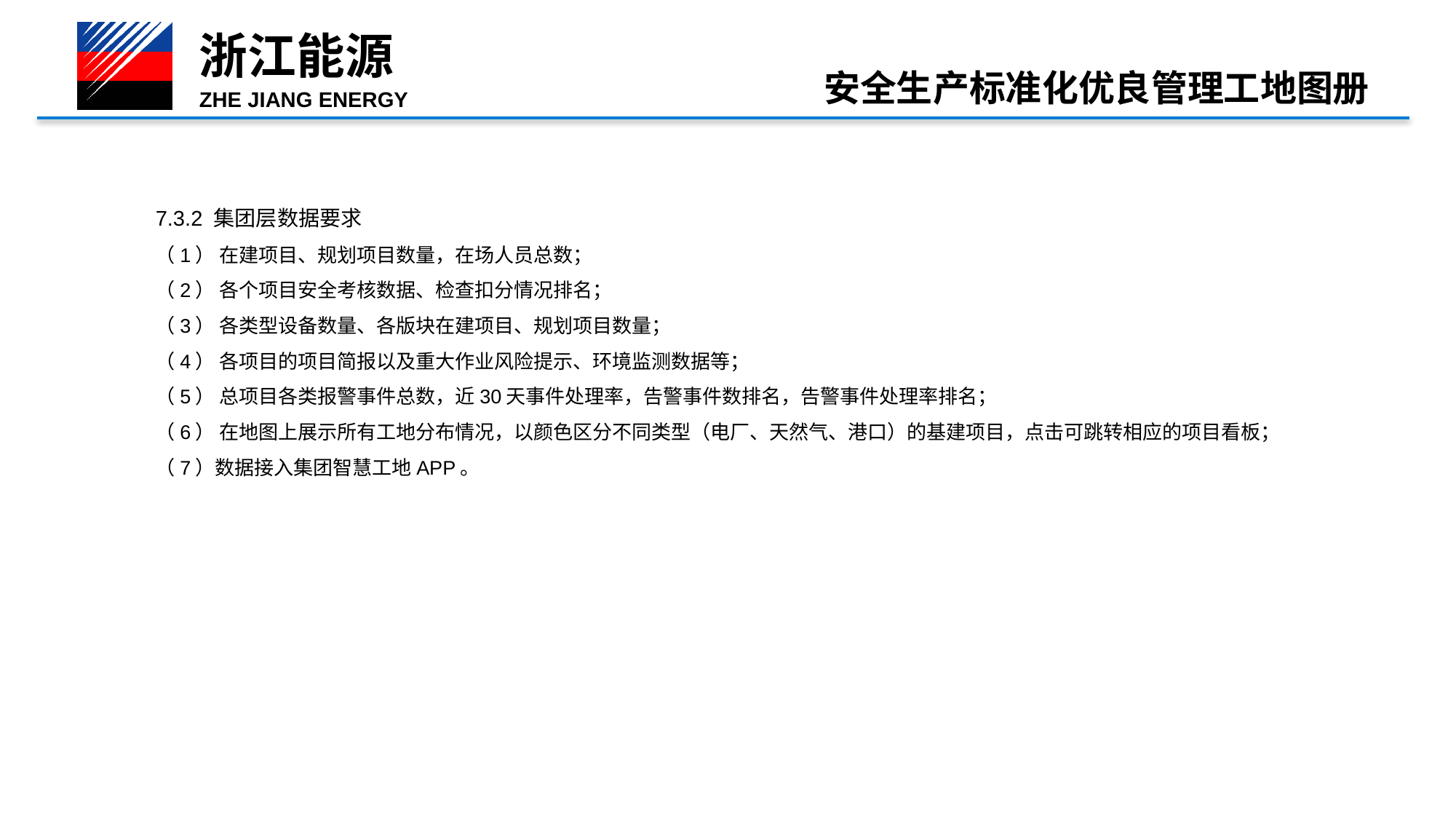

安全生产标准化优良管理工地图册
7.3.2 集团层数据要求
（1） 在建项目、规划项目数量，在场人员总数；
（2） 各个项目安全考核数据、检查扣分情况排名；
（3） 各类型设备数量、各版块在建项目、规划项目数量；
（4） 各项目的项目简报以及重大作业风险提示、环境监测数据等；
（5） 总项目各类报警事件总数，近30天事件处理率，告警事件数排名，告警事件处理率排名；
（6） 在地图上展示所有工地分布情况，以颜色区分不同类型（电厂、天然气、港口）的基建项目，点击可跳转相应的项目看板；
（7）数据接入集团智慧工地APP。